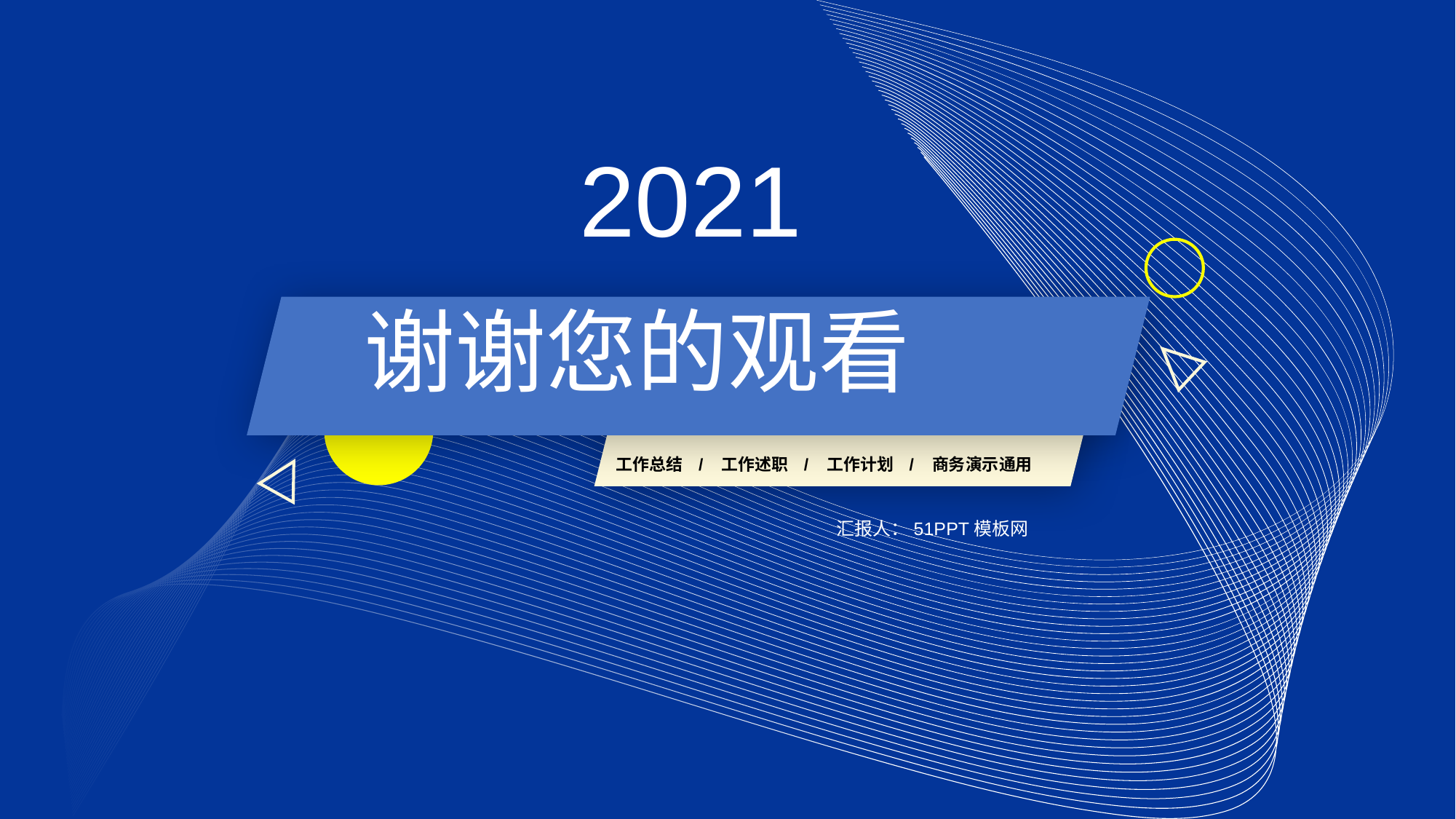

2021

谢谢您的观看

工作总结   /   工作述职   /   工作计划   /   商务演示通用

汇报人：51PPT模板网